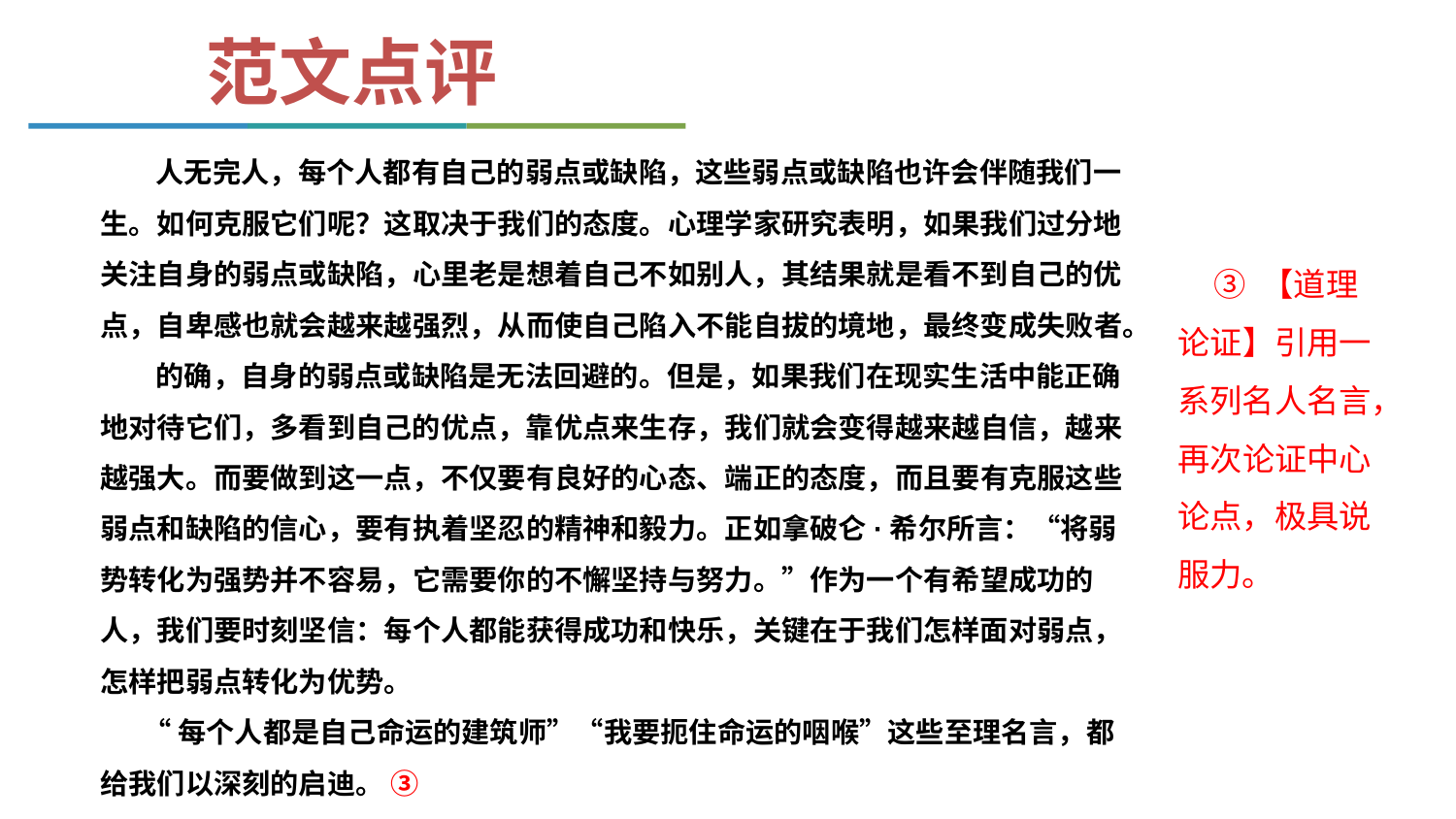

范文点评

 人无完人，每个人都有自己的弱点或缺陷，这些弱点或缺陷也许会伴随我们一生。如何克服它们呢？这取决于我们的态度。心理学家研究表明，如果我们过分地关注自身的弱点或缺陷，心里老是想着自己不如别人，其结果就是看不到自己的优点，自卑感也就会越来越强烈，从而使自己陷入不能自拔的境地，最终变成失败者。
 的确，自身的弱点或缺陷是无法回避的。但是，如果我们在现实生活中能正确地对待它们，多看到自己的优点，靠优点来生存，我们就会变得越来越自信，越来越强大。而要做到这一点，不仅要有良好的心态、端正的态度，而且要有克服这些弱点和缺陷的信心，要有执着坚忍的精神和毅力。正如拿破仑·希尔所言：“将弱势转化为强势并不容易，它需要你的不懈坚持与努力。”作为一个有希望成功的人，我们要时刻坚信：每个人都能获得成功和快乐，关键在于我们怎样面对弱点，怎样把弱点转化为优势。
“每个人都是自己命运的建筑师”“我要扼住命运的咽喉”这些至理名言，都给我们以深刻的启迪。 ③
     ③ 【道理论证】引用一系列名人名言，再次论证中心论点，极具说服力。